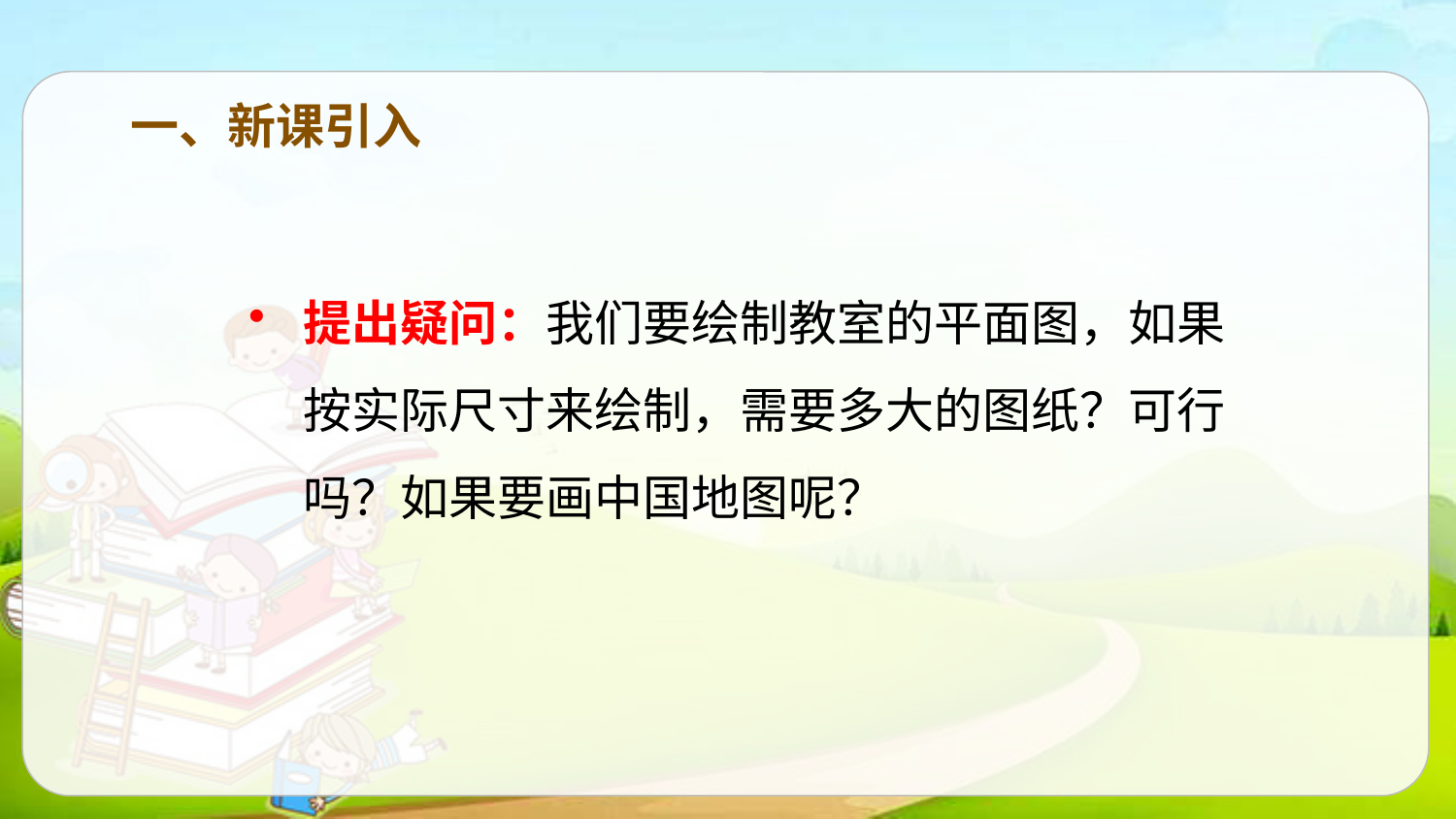

一、新课引入
提出疑问：我们要绘制教室的平面图，如果按实际尺寸来绘制，需要多大的图纸？可行吗？如果要画中国地图呢？